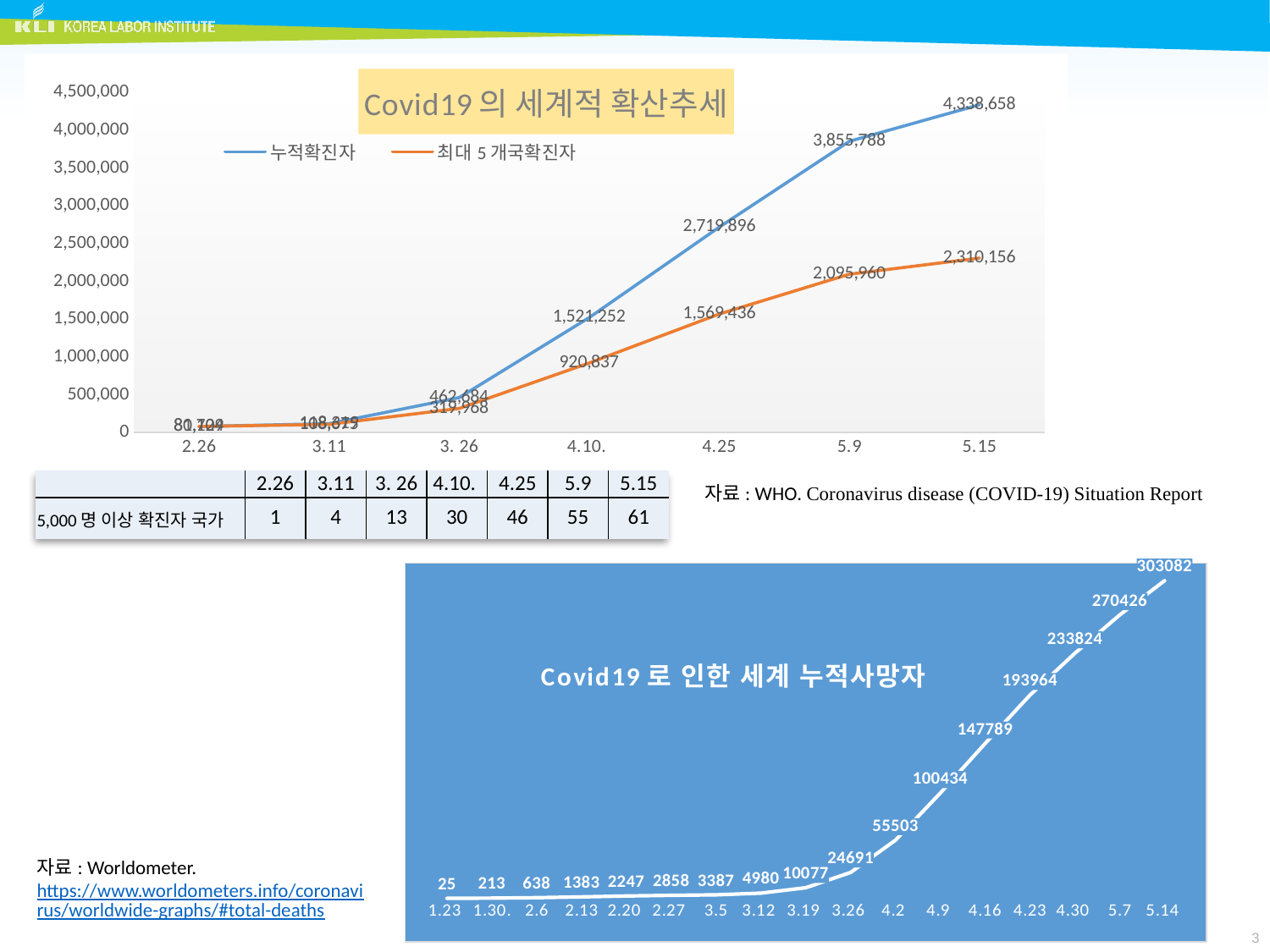

### Chart: Covid19의 세계적 확산추세

| Category | 누적확진자 | 최대5개국확진자 |
|---|---|---|
| 2.26 | 81109.0 | 80724.0 |
| 3.11 | 118319.0 | 108675.0 |
| 3. 26 | 462684.0 | 319968.0 |
| 4.10.  | 1521252.0 | 920837.0 |
| 4.25 | 2719896.0 | 1569436.0 |
| 5.9 | 3855788.0 | 2095960.0 |
| 5.15 | 4338658.0 | 2310156.0 |
|  | 2.26 | 3.11 | 3. 26 | 4.10. | 4.25 | 5.9 | 5.15 |
| --- | --- | --- | --- | --- | --- | --- | --- |
| 5,000명 이상 확진자 국가 | 1 | 4 | 13 | 30 | 46 | 55 | 61 |
자료: WHO. Coronavirus disease (COVID-19) Situation Report

### Chart: Covid19로 인한 세계 누적사망자

| Category | 누적사망자 |
|---|---|
| 1.23  | 25.0 |
| 1.30. | 213.0 |
| 2.6 | 638.0 |
| 2.13 | 1383.0 |
| 2.20  | 2247.0 |
| 2.27  | 2858.0 |
| 3.5 | 3387.0 |
| 3.12  | 4980.0 |
| 3.19  | 10077.0 |
| 3.26  | 24691.0 |
| 4.2  | 55503.0 |
| 4.9  | 100434.0 |
| 4.16 | 147789.0 |
| 4.23 | 193964.0 |
| 4.30  | 233824.0 |
| 5.7 | 270426.0 |
| 5.14  | 303082.0 |
자료: Worldometer. https://www.worldometers.info/coronavirus/worldwide-graphs/#total-deaths
3